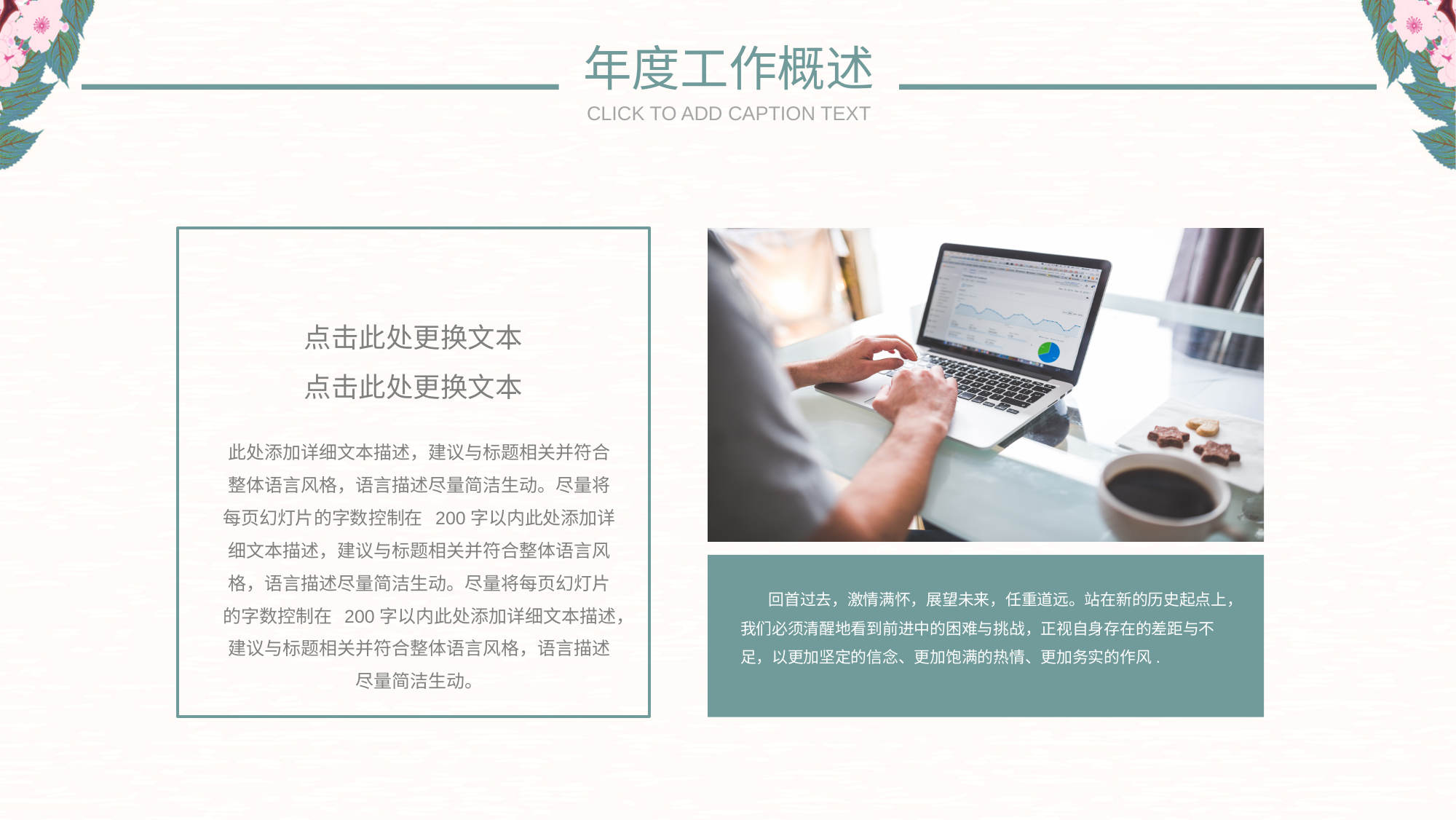

年度工作概述

CLICK TO ADD CAPTION TEXT

       回首过去，激情满怀，展望未来，任重道远。站在新的历史起点上，我们必须清醒地看到前进中的困难与挑战，正视自身存在的差距与不足，以更加坚定的信念、更加饱满的热情、更加务实的作风.
点击此处更换文本
点击此处更换文本
此处添加详细文本描述，建议与标题相关并符合整体语言风格，语言描述尽量简洁生动。尽量将每页幻灯片的字数控制在  200字以内此处添加详细文本描述，建议与标题相关并符合整体语言风格，语言描述尽量简洁生动。尽量将每页幻灯片的字数控制在  200字以内此处添加详细文本描述，建议与标题相关并符合整体语言风格，语言描述尽量简洁生动。